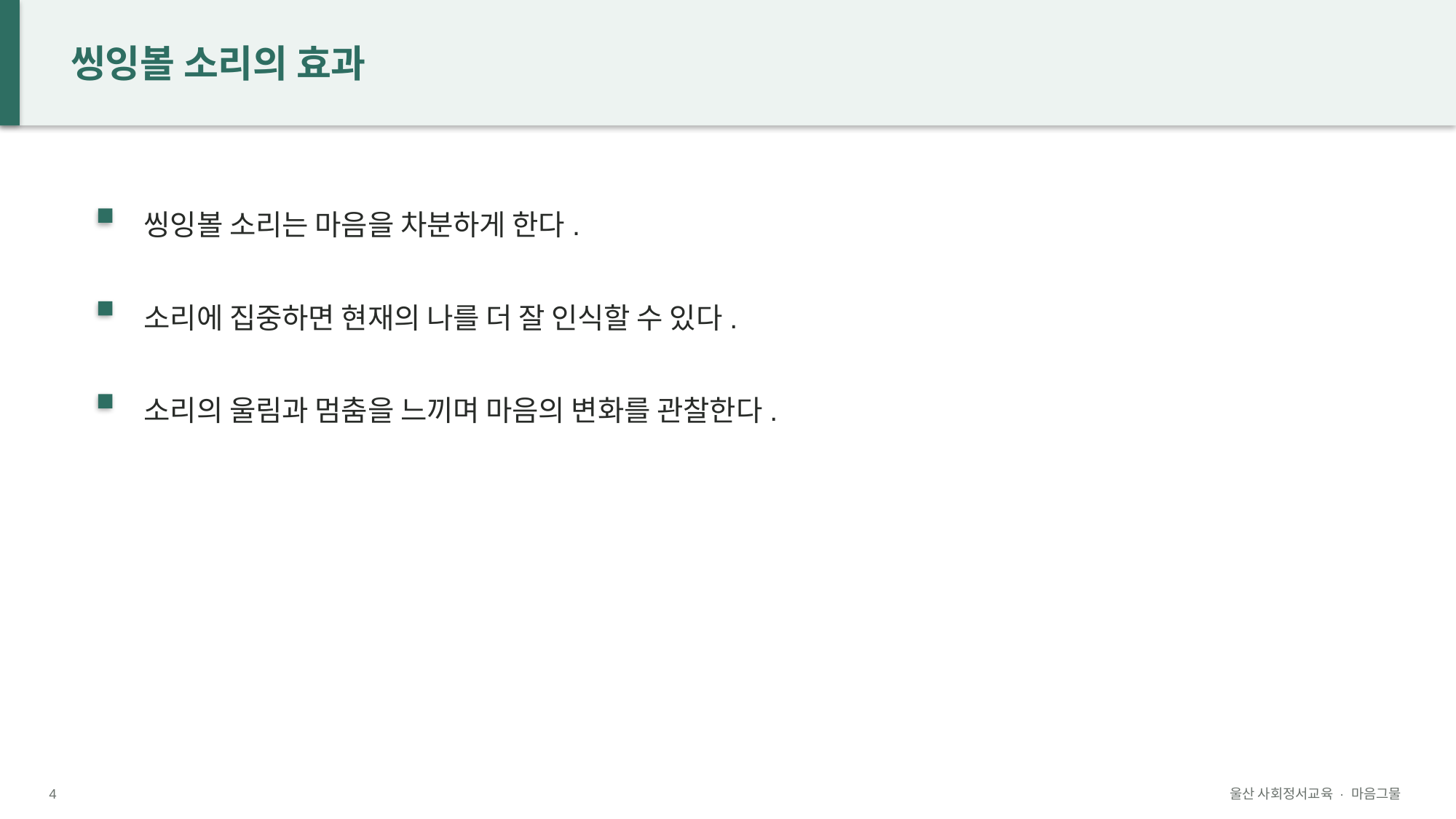

씽잉볼 소리의 효과
씽잉볼 소리는 마음을 차분하게 한다.

소리에 집중하면 현재의 나를 더 잘 인식할 수 있다.

소리의 울림과 멈춤을 느끼며 마음의 변화를 관찰한다.

4
울산 사회정서교육 · 마음그물